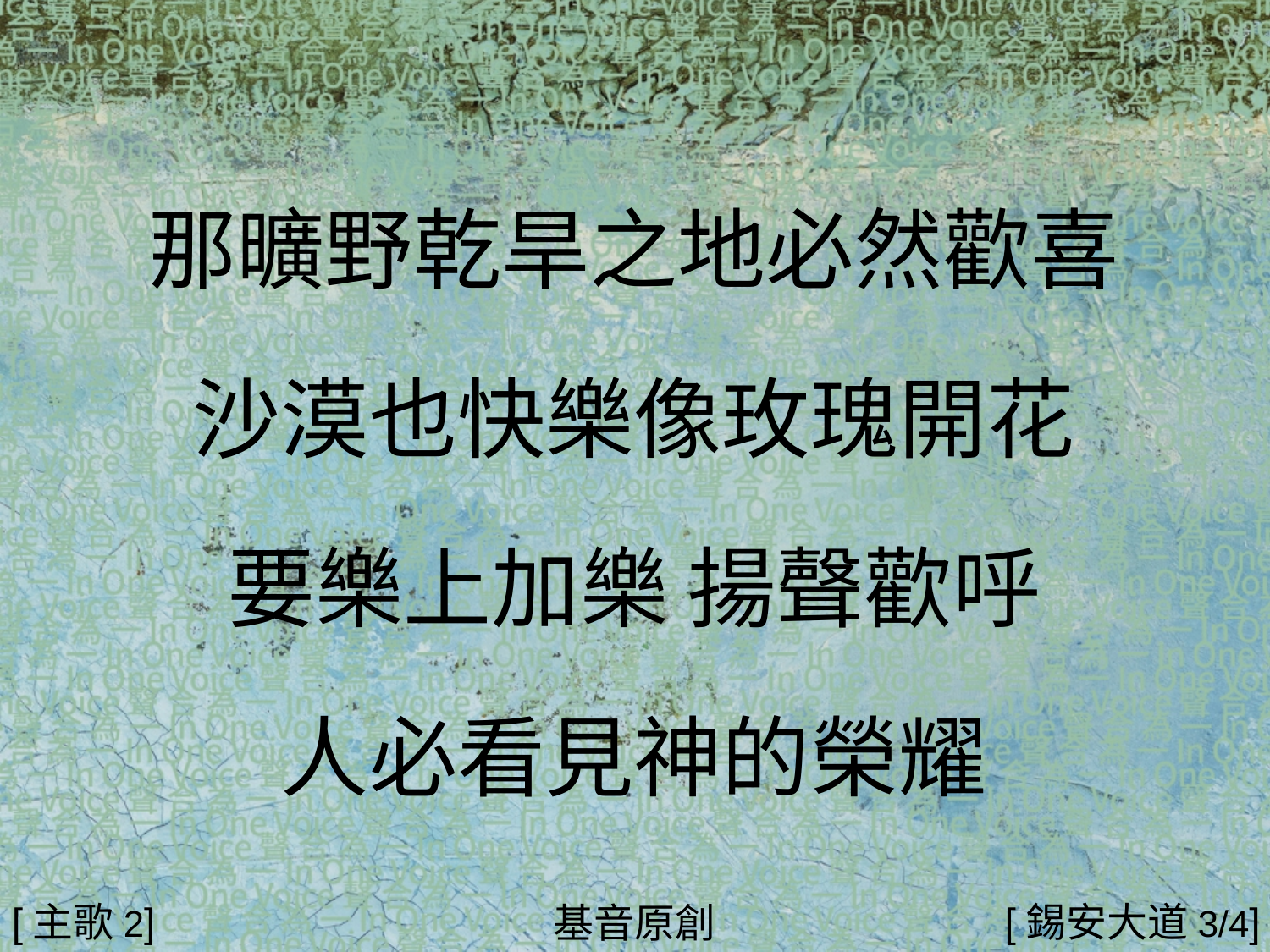

那曠野乾旱之地必然歡喜

沙漠也快樂像玫瑰開花

要樂上加樂 揚聲歡呼

人必看見神的榮耀

#

[主歌2]
[錫安大道3/4]
基音原創